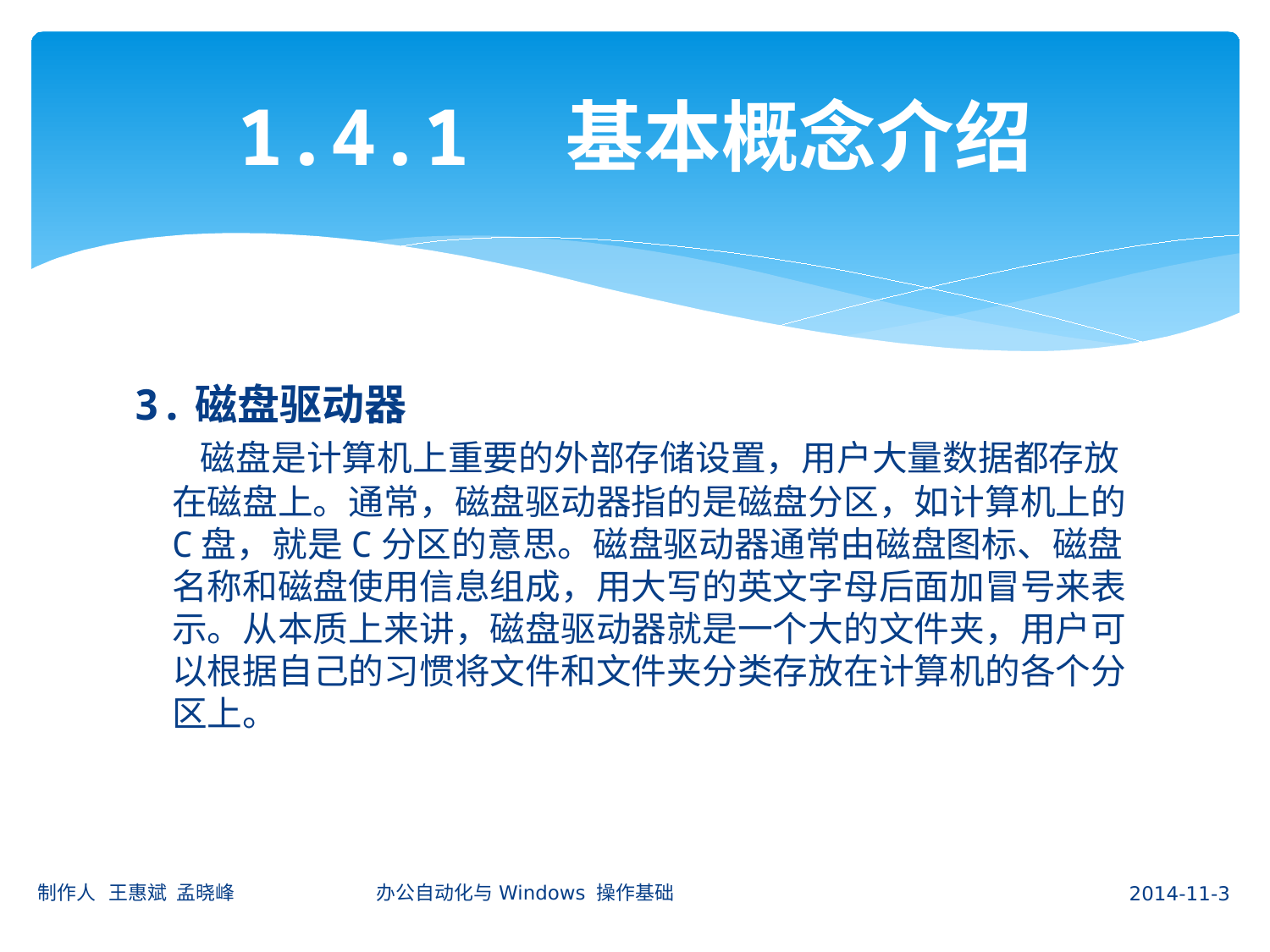

# 1.4.1　基本概念介绍
3.磁盘驱动器
   磁盘是计算机上重要的外部存储设置，用户大量数据都存放在磁盘上。通常，磁盘驱动器指的是磁盘分区，如计算机上的C盘，就是C分区的意思。磁盘驱动器通常由磁盘图标、磁盘名称和磁盘使用信息组成，用大写的英文字母后面加冒号来表示。从本质上来讲，磁盘驱动器就是一个大的文件夹，用户可以根据自己的习惯将文件和文件夹分类存放在计算机的各个分区上。
制作人   王惠斌  孟晓峰                                办公自动化与Windows 操作基础
2014-11-3